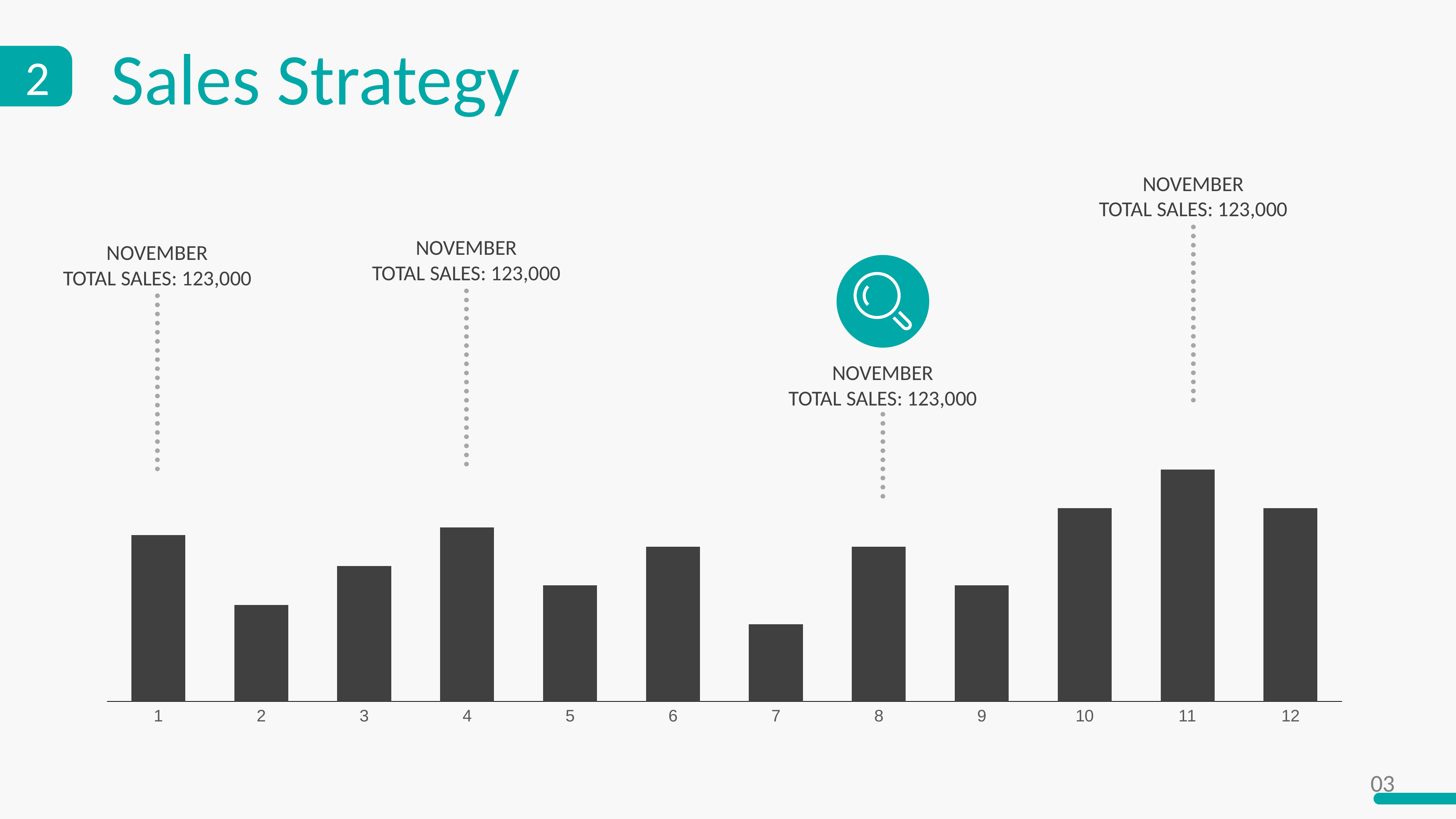

Sales Strategy
2

NOVEMBER
TOTAL SALES: 123,000

NOVEMBER
TOTAL SALES: 123,000

NOVEMBER
TOTAL SALES: 123,000

NOVEMBER
TOTAL SALES: 123,000

### Chart

| Category | 系列 1 |
|---|---|
| 1 | 4.3 |
| 2 | 2.5 |
| 3 | 3.5 |
| 4 | 4.5 |
| 5 | 3.0 |
| 6 | 4.0 |
| 7 | 2.0 |
| 8 | 4.0 |
| 9 | 3.0 |
| 10 | 5.0 |
| 11 | 6.0 |
| 12 | 5.0 |
03